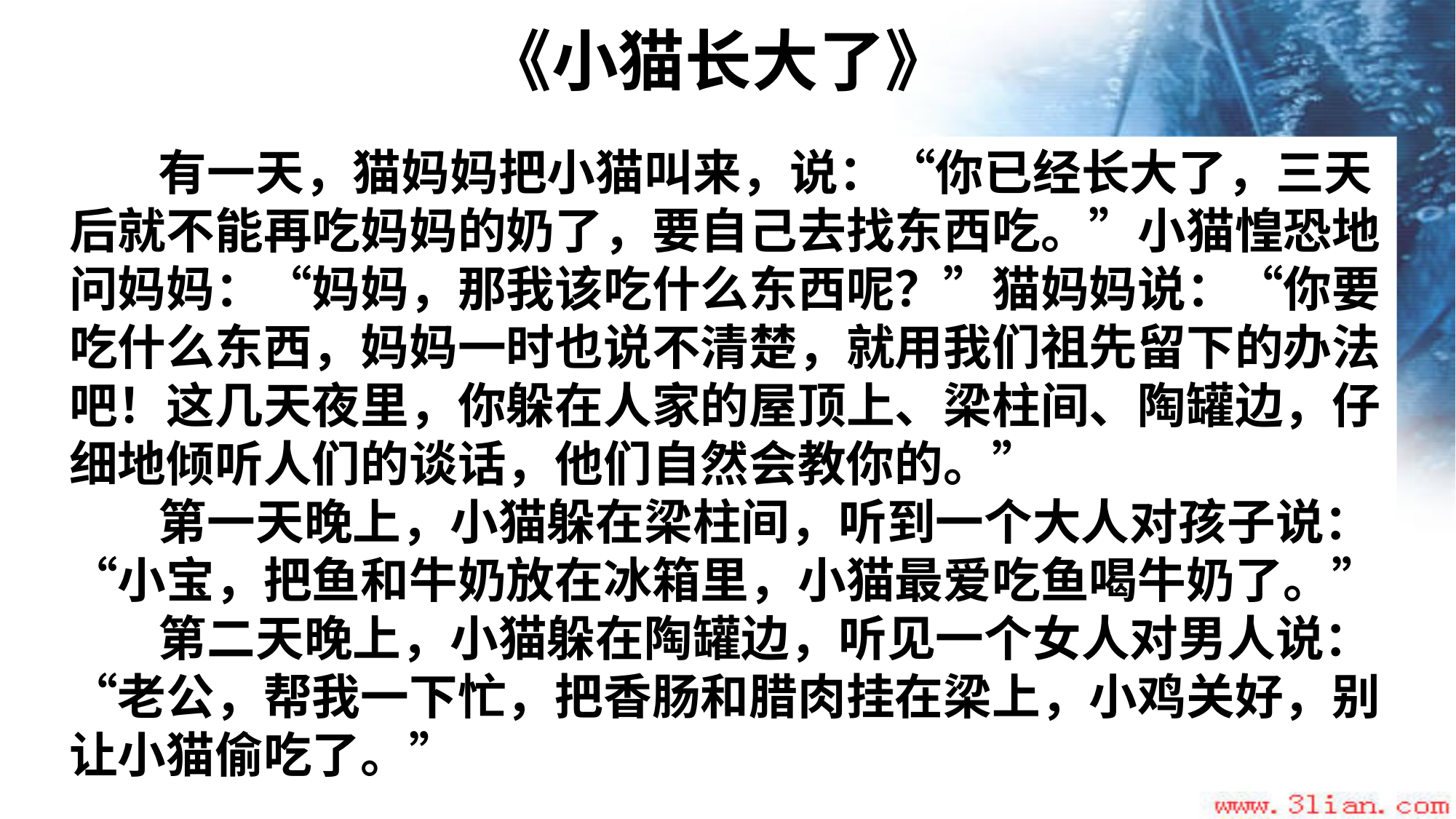

# 《小猫长大了》
       有一天，猫妈妈把小猫叫来，说：“你已经长大了，三天后就不能再吃妈妈的奶了，要自己去找东西吃。”小猫惶恐地问妈妈：“妈妈，那我该吃什么东西呢？”猫妈妈说：“你要吃什么东西，妈妈一时也说不清楚，就用我们祖先留下的办法吧！这几天夜里，你躲在人家的屋顶上、梁柱间、陶罐边，仔细地倾听人们的谈话，他们自然会教你的。”
       第一天晚上，小猫躲在梁柱间，听到一个大人对孩子说：“小宝，把鱼和牛奶放在冰箱里，小猫最爱吃鱼喝牛奶了。”
       第二天晚上，小猫躲在陶罐边，听见一个女人对男人说：“老公，帮我一下忙，把香肠和腊肉挂在梁上，小鸡关好，别让小猫偷吃了。”